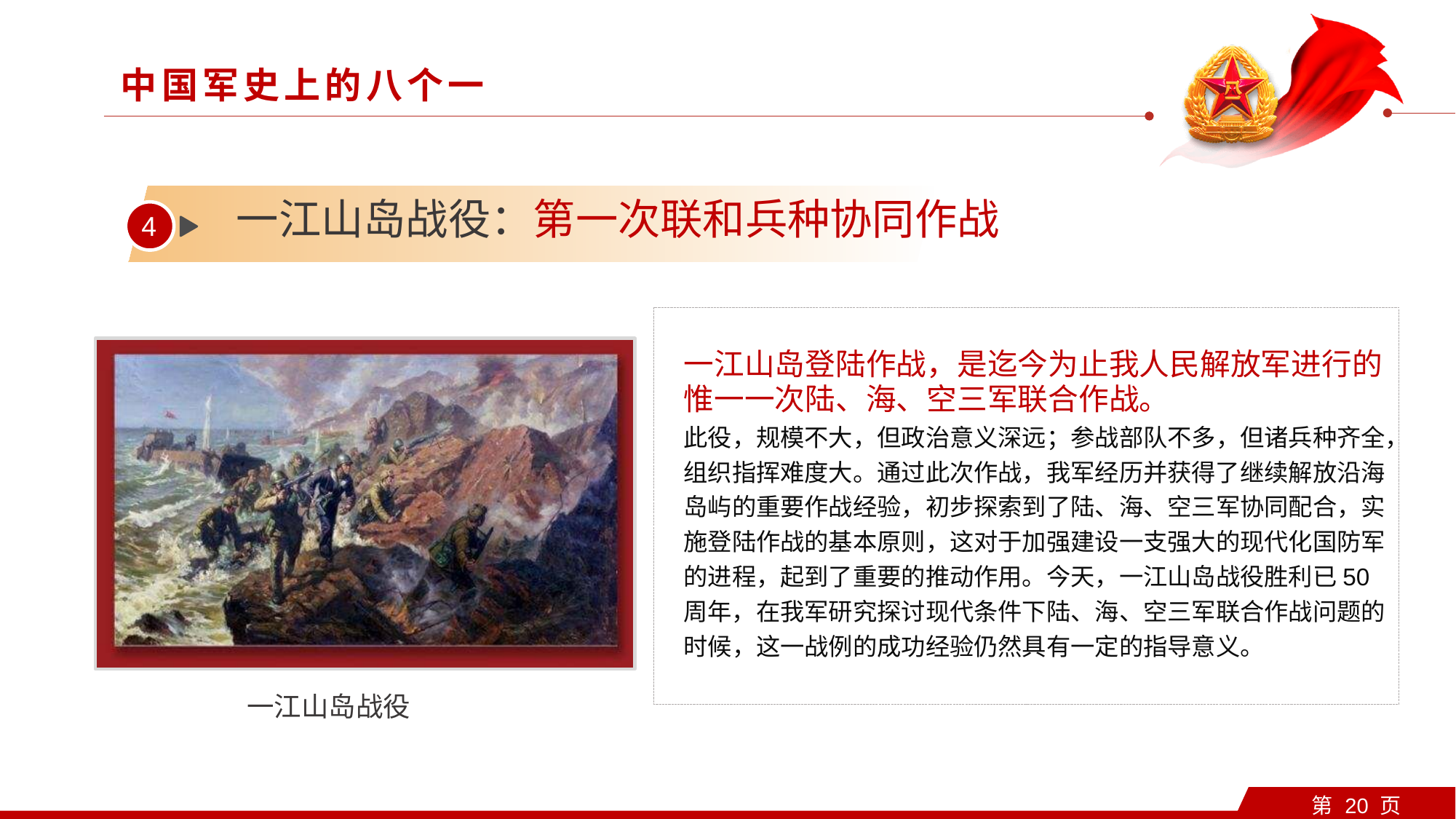

中国军史上的八个一

一江山岛战役：第一次联和兵种协同作战

4

一江山岛登陆作战，是迄今为止我人民解放军进行的惟一一次陆、海、空三军联合作战。
此役，规模不大，但政治意义深远；参战部队不多，但诸兵种齐全，组织指挥难度大。通过此次作战，我军经历并获得了继续解放沿海岛屿的重要作战经验，初步探索到了陆、海、空三军协同配合，实施登陆作战的基本原则，这对于加强建设一支强大的现代化国防军的进程，起到了重要的推动作用。今天，一江山岛战役胜利已50周年，在我军研究探讨现代条件下陆、海、空三军联合作战问题的时候，这一战例的成功经验仍然具有一定的指导意义。
一江山岛战役